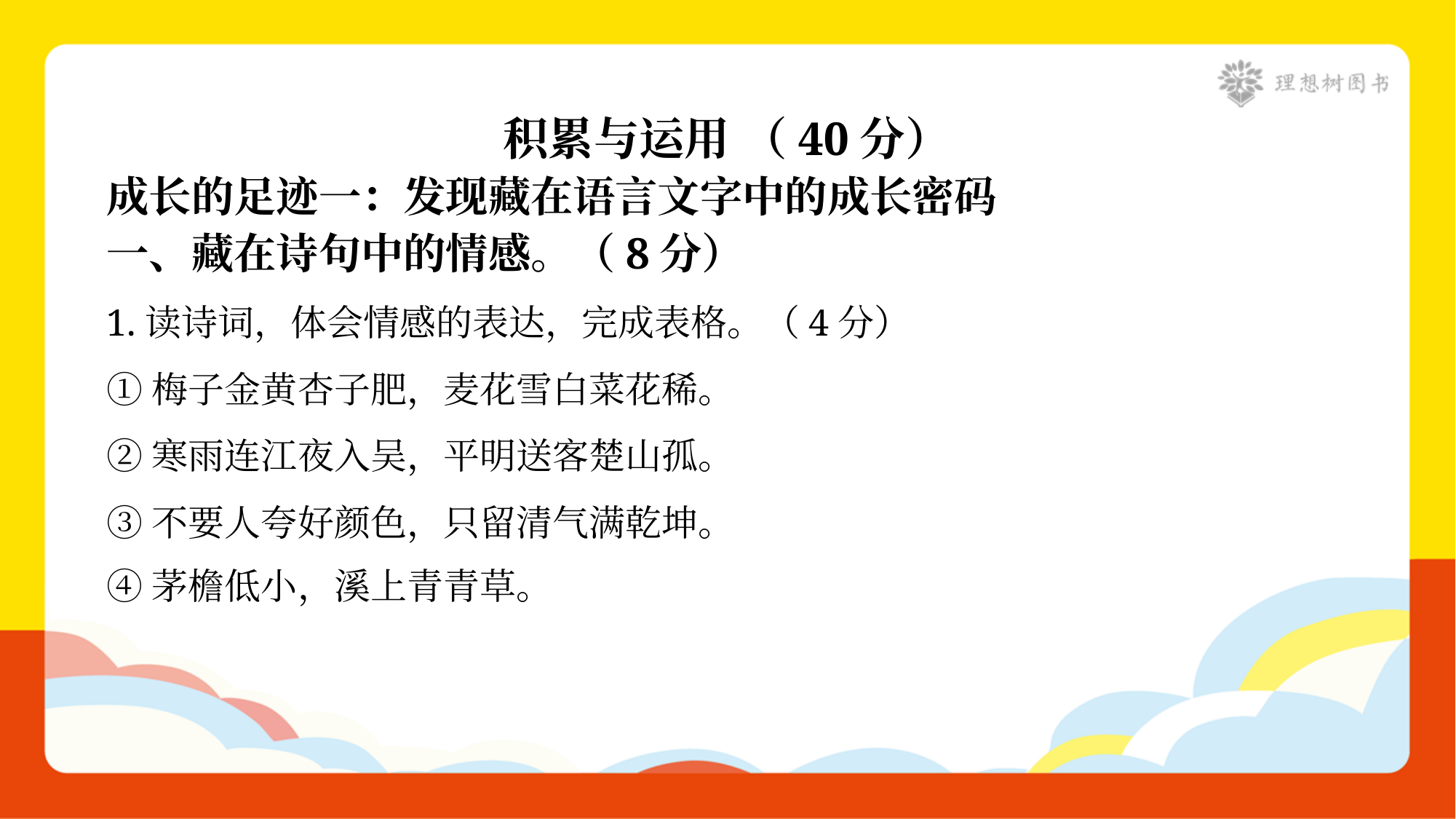

积累与运用 （40分）
成长的足迹一：发现藏在语言文字中的成长密码
一、藏在诗句中的情感。（8分）
1.读诗词，体会情感的表达，完成表格。（4分）
①梅子金黄杏子肥，麦花雪白菜花稀。
②寒雨连江夜入吴，平明送客楚山孤。
③不要人夸好颜色，只留清气满乾坤。
④茅檐低小，溪上青青草。